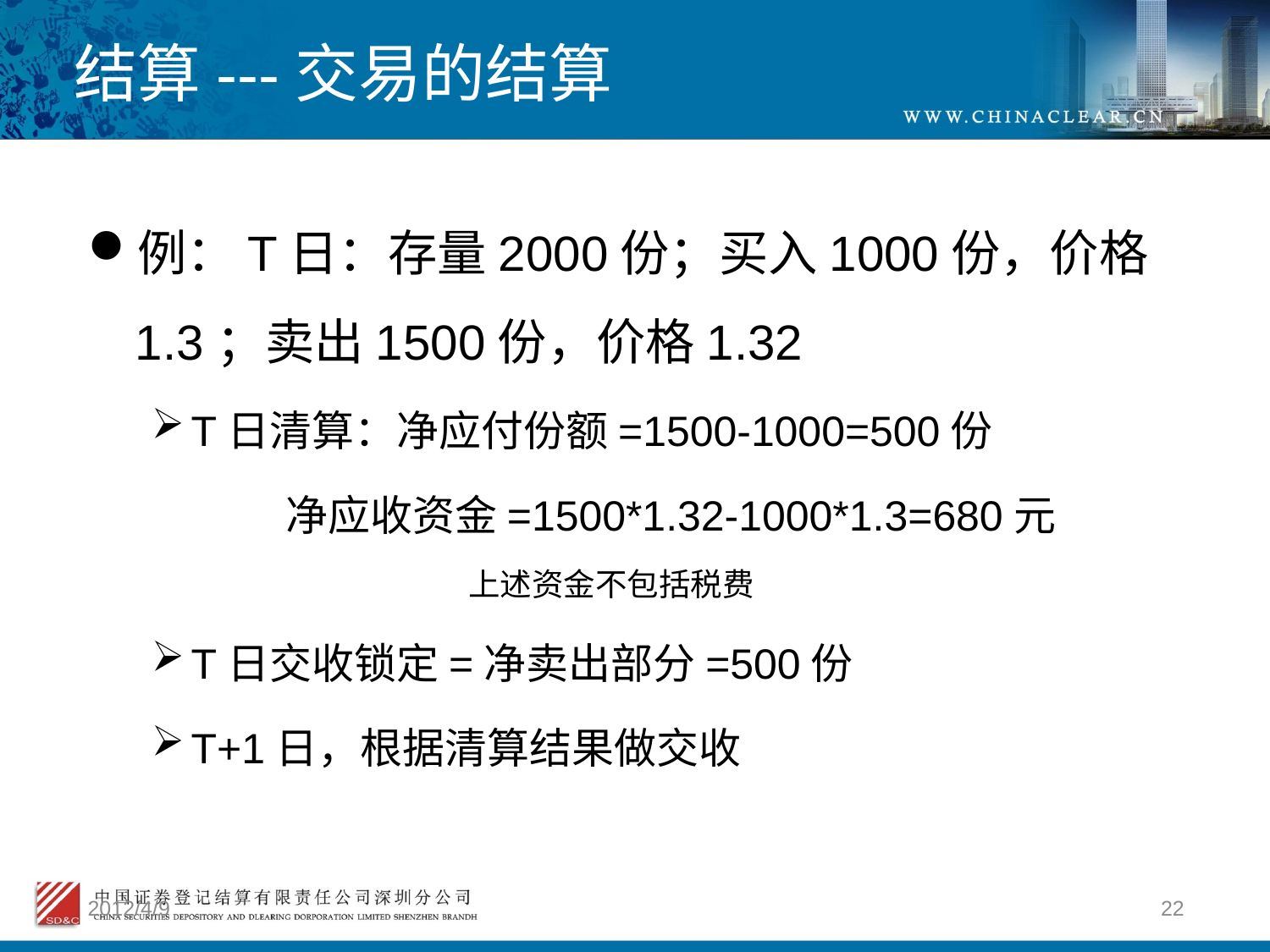

# 结算---交易的结算
例：T日：存量2000份；买入1000份，价格1.3；卖出1500份，价格1.32
T日清算：净应付份额=1500-1000=500份
             净应收资金=1500*1.32-1000*1.3=680元
                                           上述资金不包括税费
T日交收锁定=净卖出部分=500份
T+1日，根据清算结果做交收

2012/4/9
22